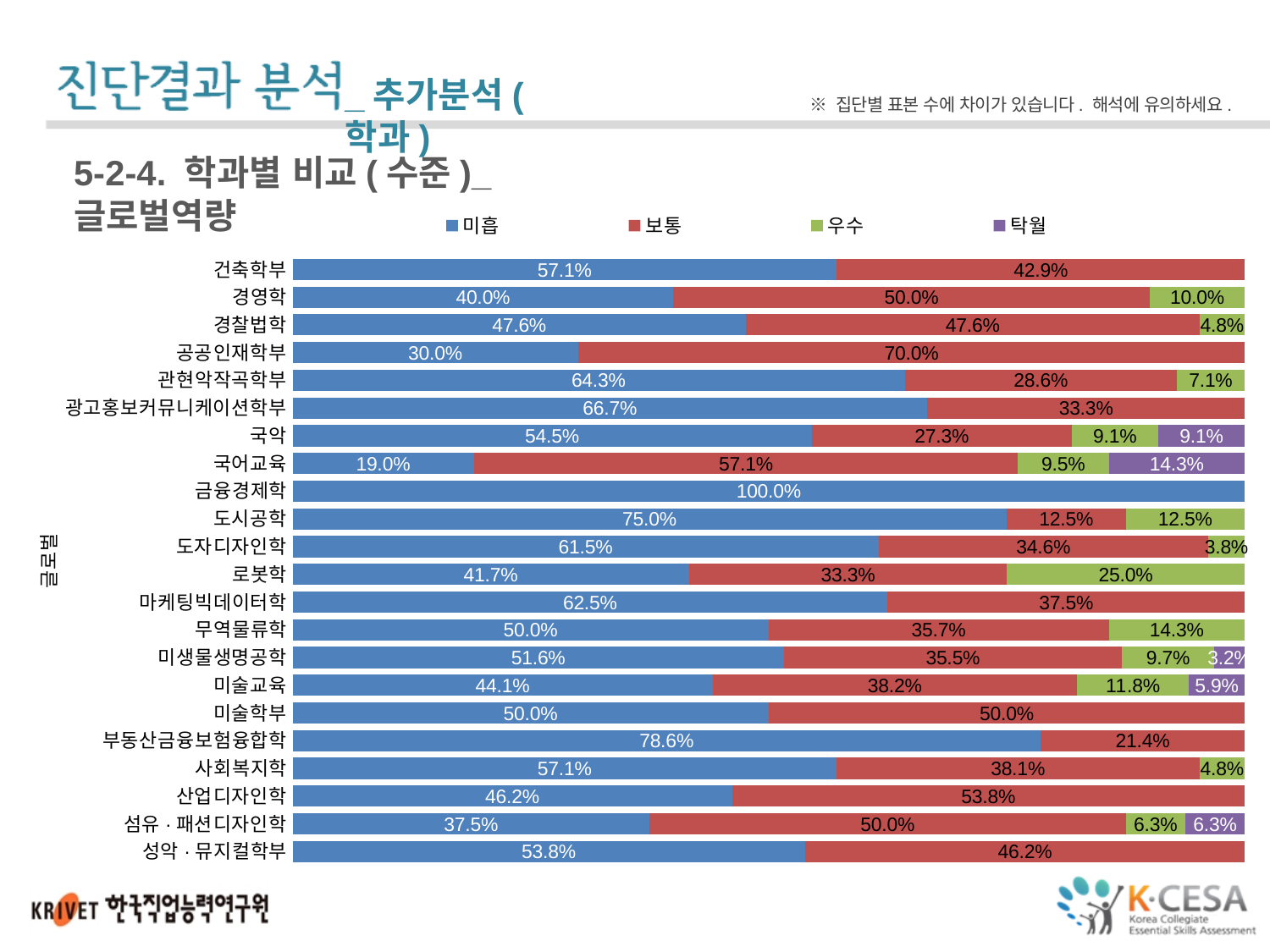

_추가분석(학과)
※ 집단별 표본 수에 차이가 있습니다. 해석에 유의하세요.
5-2-4. 학과별 비교(수준)_글로벌역량

### Chart

| Category | 미흡 | 보통 | 우수 | 탁월 |
|---|---|---|---|---|
| 건축학부 | 0.5714285714285714 | 0.42857142857142855 | None | None |
| 경영학 | 0.4 | 0.5 | 0.1 | None |
| 경찰법학 | 0.4761904761904761 | 0.4761904761904761 | 0.047619047619047616 | None |
| 공공인재학부 | 0.3 | 0.7 | None | None |
| 관현악작곡학부 | 0.6428571428571429 | 0.2857142857142857 | 0.07142857142857142 | None |
| 광고홍보커뮤니케이션학부 | 0.6666666666666665 | 0.33333333333333326 | None | None |
| 국악 | 0.5454545454545454 | 0.2727272727272727 | 0.09090909090909091 | 0.09090909090909091 |
| 국어교육 | 0.19047619047619047 | 0.5714285714285714 | 0.09523809523809523 | 0.14285714285714285 |
| 금융경제학 | 1.0 | None | None | None |
| 도시공학 | 0.75 | 0.125 | 0.125 | None |
| 도자디자인학 | 0.6153846153846154 | 0.34615384615384615 | 0.038461538461538464 | None |
| 로봇학 | 0.41666666666666674 | 0.33333333333333326 | 0.25 | None |
| 마케팅빅데이터학 | 0.625 | 0.375 | None | None |
| 무역물류학 | 0.5 | 0.35714285714285715 | 0.14285714285714285 | None |
| 미생물생명공학 | 0.5161290322580645 | 0.3548387096774194 | 0.0967741935483871 | 0.03225806451612903 |
| 미술교육 | 0.4411764705882353 | 0.38235294117647056 | 0.1176470588235294 | 0.0588235294117647 |
| 미술학부 | 0.5 | 0.5 | None | None |
| 부동산금융보험융합학 | 0.7857142857142857 | 0.21428571428571427 | None | None |
| 사회복지학 | 0.5714285714285714 | 0.38095238095238093 | 0.047619047619047616 | None |
| 산업디자인학 | 0.4615384615384615 | 0.5384615384615384 | None | None |
| 섬유·패션디자인학 | 0.375 | 0.5 | 0.0625 | 0.0625 |
| 성악·뮤지컬학부 | 0.5384615384615384 | 0.4615384615384615 | None | None |